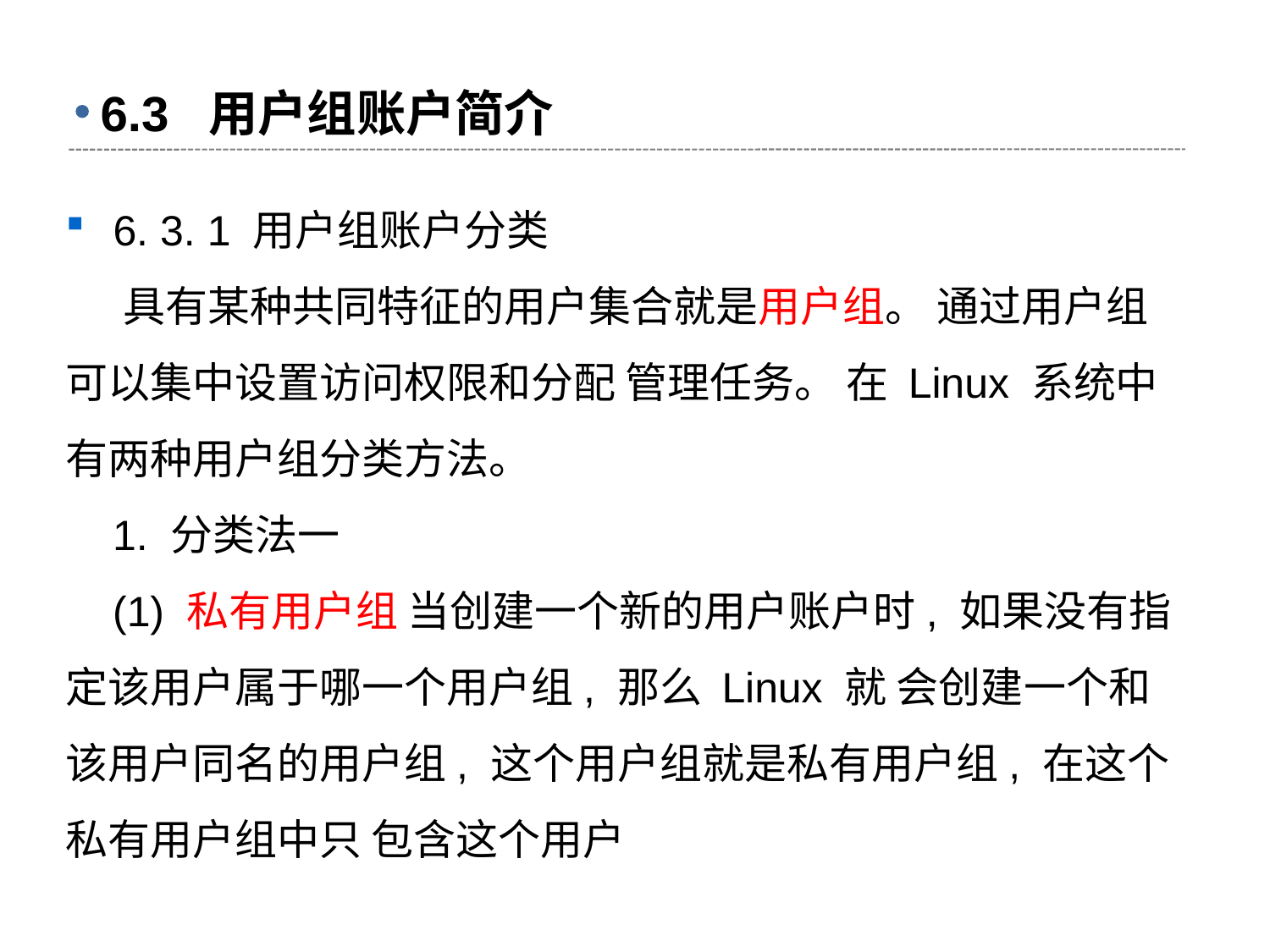

# 6.3  用户组账户简介
6. 3. 1 用户组账户分类
     具有某种共同特征的用户集合就是用户组。 通过用户组可以集中设置访问权限和分配 管理任务。 在 Linux 系统中有两种用户组分类方法。
    1. 分类法一
    (1) 私有用户组 当创建一个新的用户账户时, 如果没有指定该用户属于哪一个用户组, 那么 Linux 就 会创建一个和该用户同名的用户组, 这个用户组就是私有用户组, 在这个私有用户组中只 包含这个用户